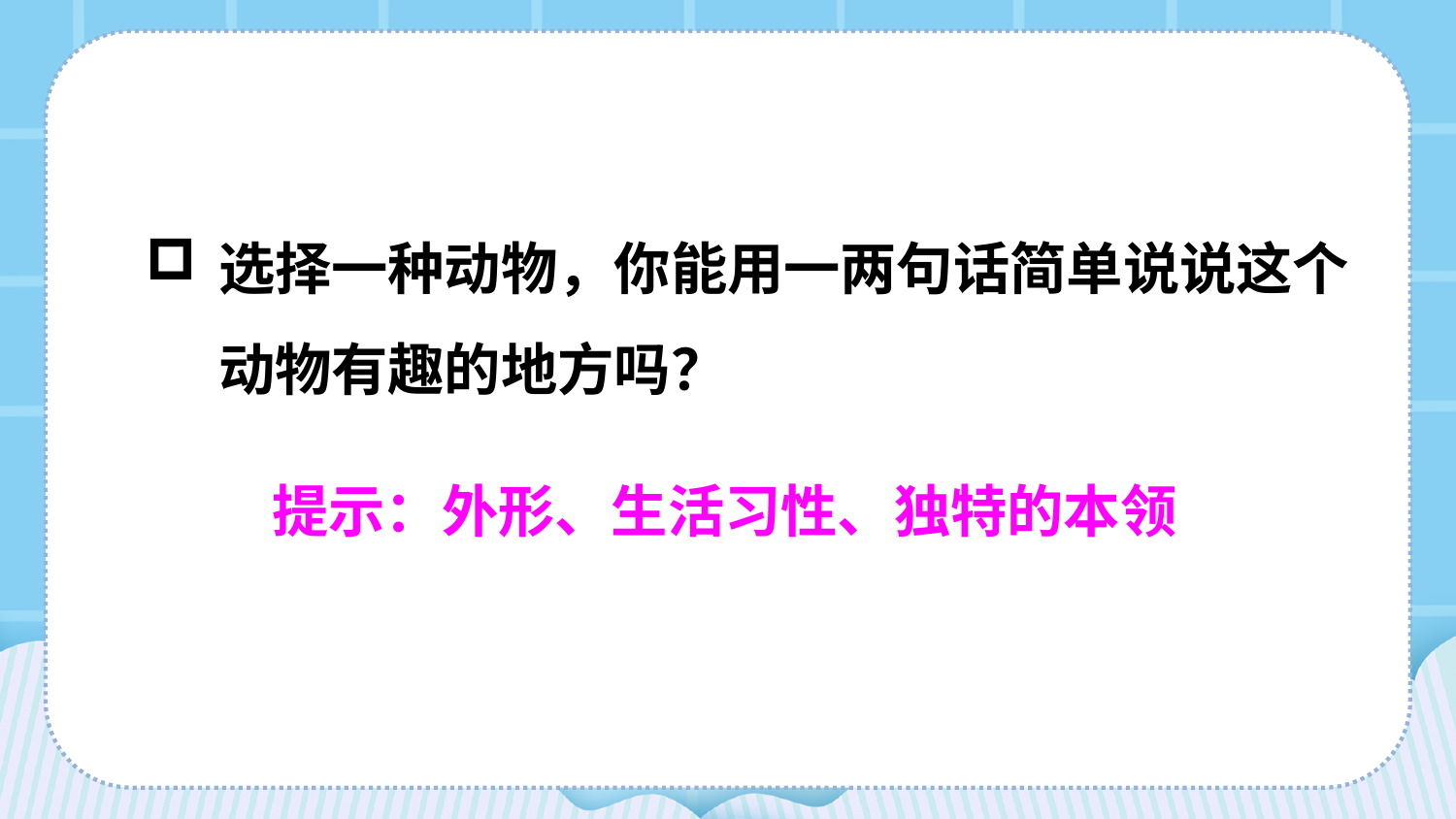

选择一种动物，你能用一两句话简单说说这个动物有趣的地方吗？
提示：外形、生活习性、独特的本领